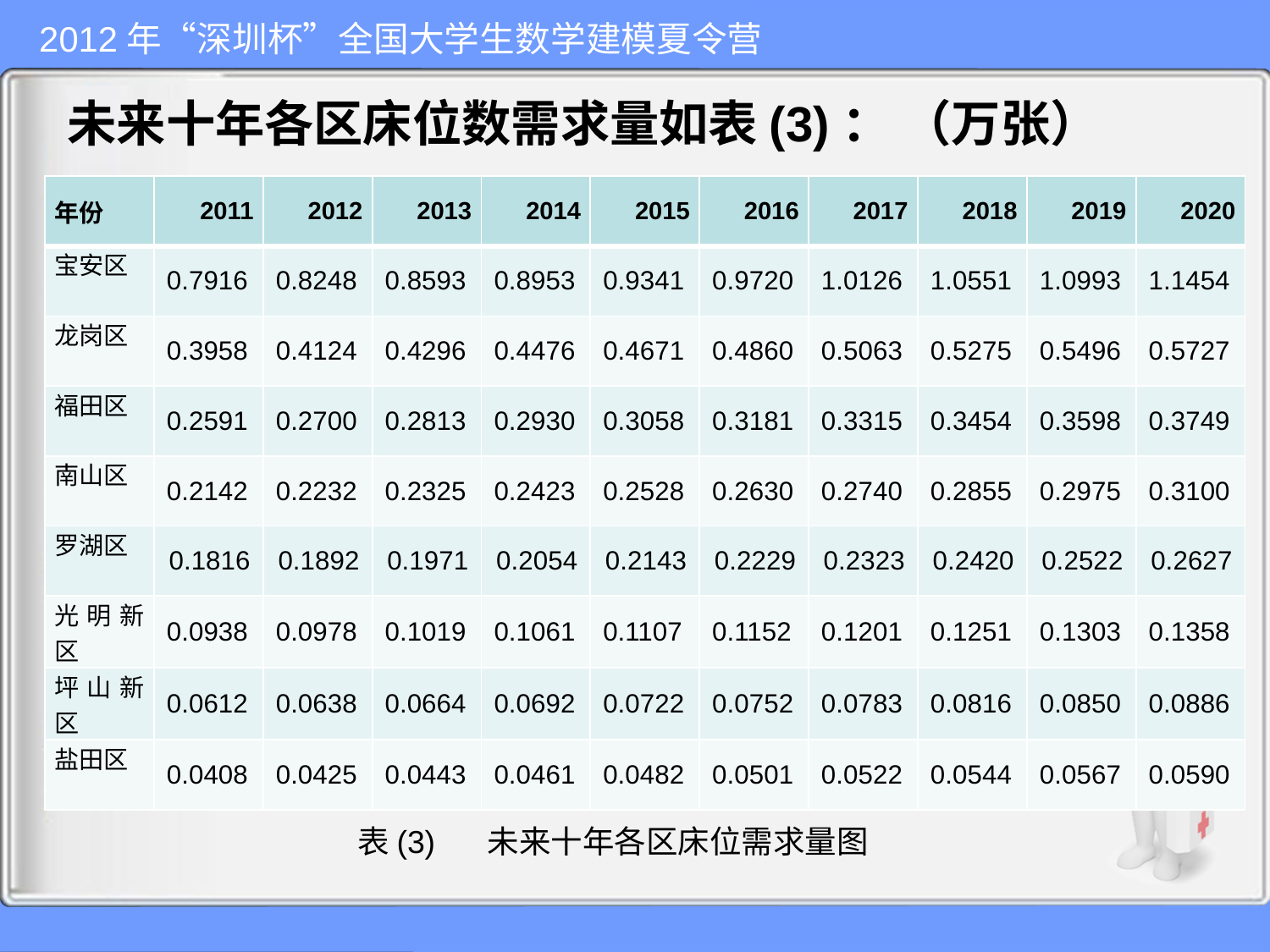

未来十年各区床位数需求量如表(3)： （万张）
| 年份 | 2011 | 2012 | 2013 | 2014 | 2015 | 2016 | 2017 | 2018 | 2019 | 2020 |
| --- | --- | --- | --- | --- | --- | --- | --- | --- | --- | --- |
| 宝安区 | 0.7916 | 0.8248 | 0.8593 | 0.8953 | 0.9341 | 0.9720 | 1.0126 | 1.0551 | 1.0993 | 1.1454 |
| 龙岗区 | 0.3958 | 0.4124 | 0.4296 | 0.4476 | 0.4671 | 0.4860 | 0.5063 | 0.5275 | 0.5496 | 0.5727 |
| 福田区 | 0.2591 | 0.2700 | 0.2813 | 0.2930 | 0.3058 | 0.3181 | 0.3315 | 0.3454 | 0.3598 | 0.3749 |
| 南山区 | 0.2142 | 0.2232 | 0.2325 | 0.2423 | 0.2528 | 0.2630 | 0.2740 | 0.2855 | 0.2975 | 0.3100 |
| 罗湖区 | 0.1816 | 0.1892 | 0.1971 | 0.2054 | 0.2143 | 0.2229 | 0.2323 | 0.2420 | 0.2522 | 0.2627 |
| 光明新区 | 0.0938 | 0.0978 | 0.1019 | 0.1061 | 0.1107 | 0.1152 | 0.1201 | 0.1251 | 0.1303 | 0.1358 |
| 坪山新区 | 0.0612 | 0.0638 | 0.0664 | 0.0692 | 0.0722 | 0.0752 | 0.0783 | 0.0816 | 0.0850 | 0.0886 |
| 盐田区 | 0.0408 | 0.0425 | 0.0443 | 0.0461 | 0.0482 | 0.0501 | 0.0522 | 0.0544 | 0.0567 | 0.0590 |
表(3)     未来十年各区床位需求量图